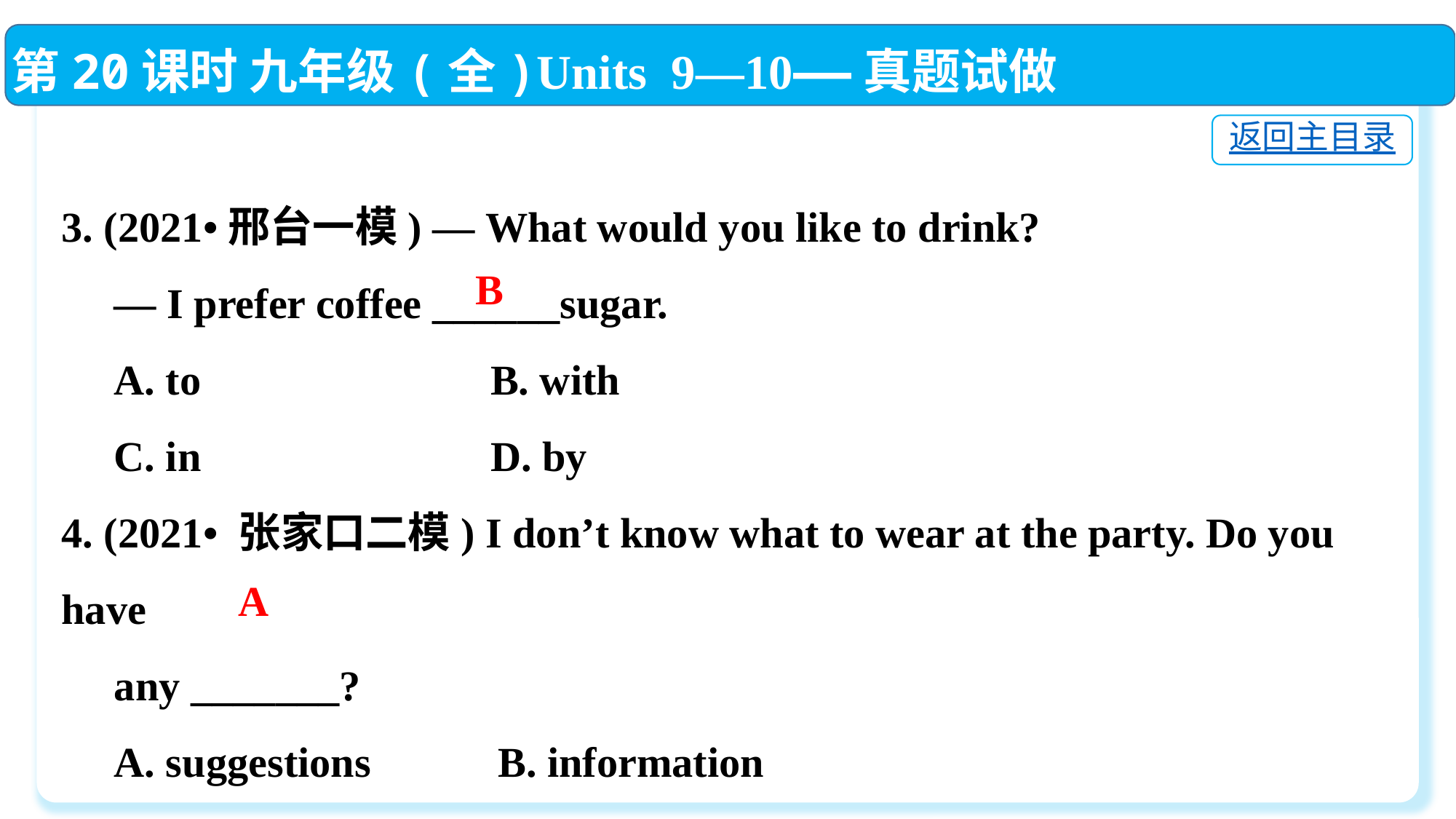

第20课时 九年级(全)Units  9—10——真题试做

返回主目录
3. (2021•邢台一模) — What would you like to drink?
     — I prefer coffee ______sugar.
     A. to	                    B. with
     C. in	                    D. by
4. (2021• 张家口二模) I don’t know what to wear at the party. Do you have
     any _______?
     A. suggestions　　 	B. information
     C. attention　　 	D. decisions
 B
A